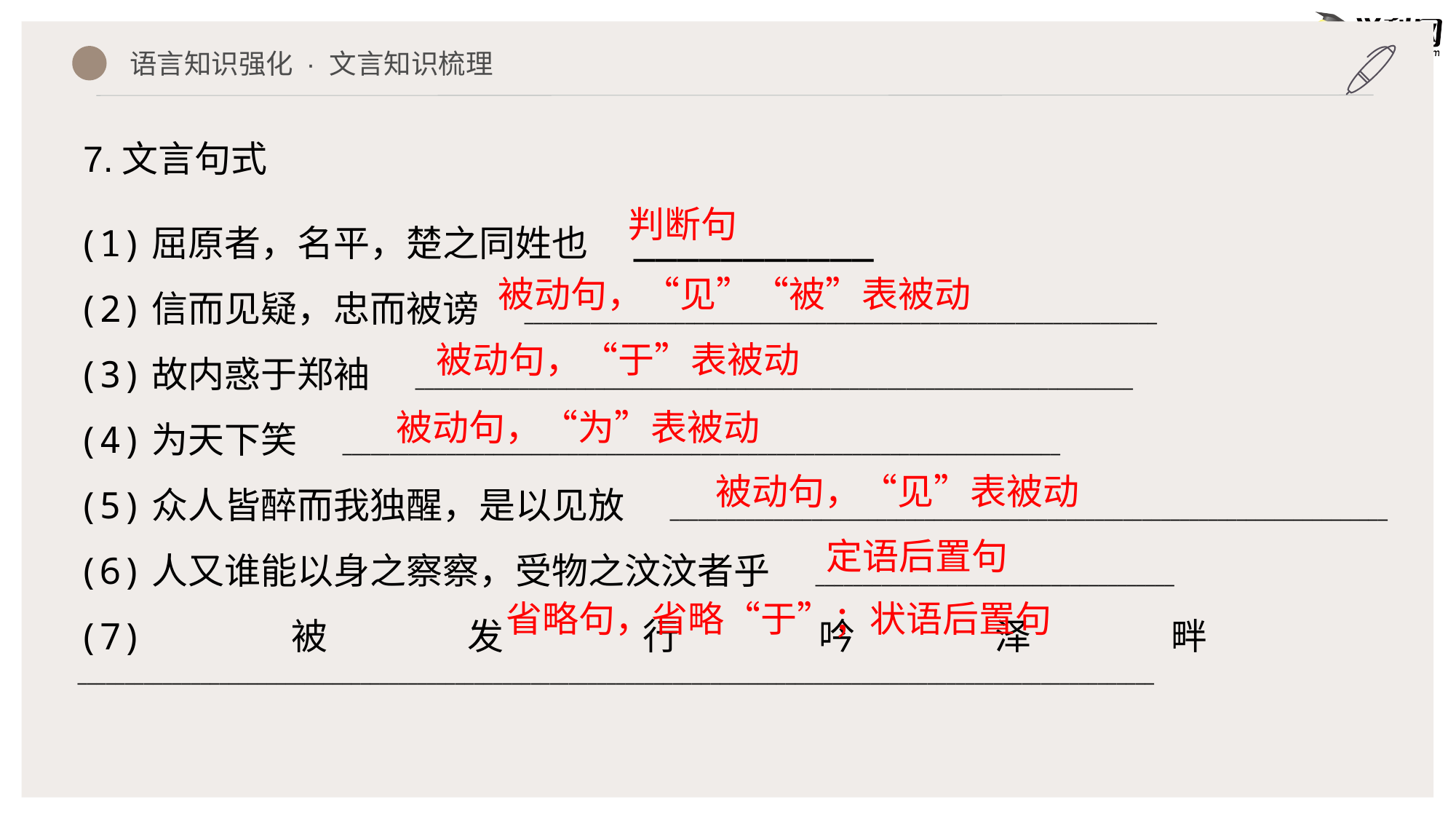

语言知识强化 · 文言知识梳理

7.文言句式
(1)屈原者，名平，楚之同姓也　___________
(2)信而见疑，忠而被谤　___________________________________________________________________
(3)故内惑于郑袖　____________________________________________________________________________
(4)为天下笑　____________________________________________________________________________
(5)众人皆醉而我独醒，是以见放　____________________________________________________________________________
(6)人又谁能以身之察察，受物之汶汶者乎　______________________________________
(7)被发行吟泽畔　__________________________________________________________________________________________________________________
判断句
被动句，“见”“被”表被动
被动句，“于”表被动
被动句，“为”表被动
被动句，“见”表被动
定语后置句
省略句，省略“于”；状语后置句